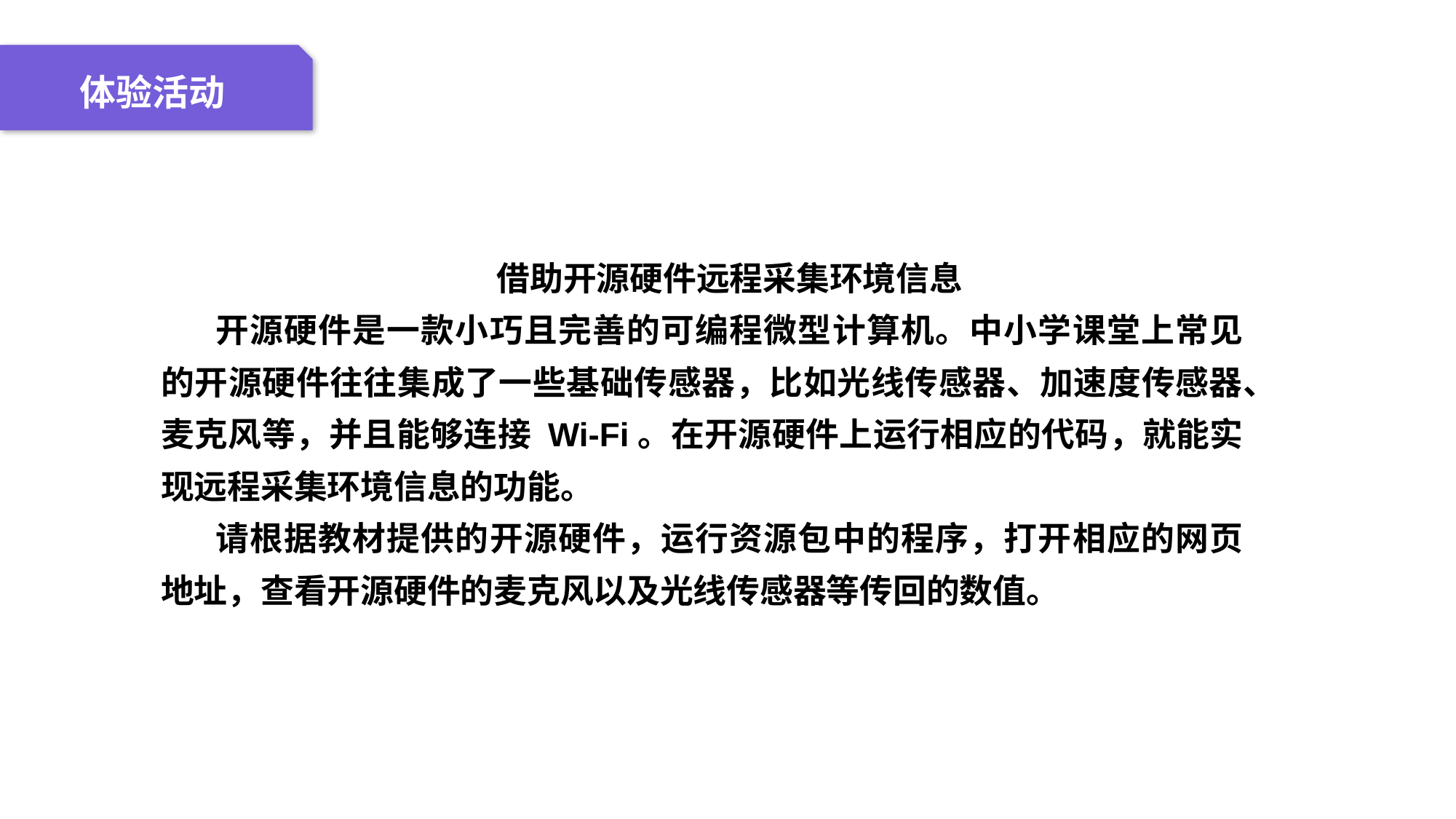

04 名词解释
01 准备过程
02 整体结构
03 重点说明
体验活动
借助开源硬件远程采集环境信息
开源硬件是一款小巧且完善的可编程微型计算机。中小学课堂上常见的开源硬件往往集成了一些基础传感器，比如光线传感器、加速度传感器、麦克风等，并且能够连接 Wi-Fi。在开源硬件上运行相应的代码，就能实现远程采集环境信息的功能。
请根据教材提供的开源硬件，运行资源包中的程序，打开相应的网页地址，查看开源硬件的麦克风以及光线传感器等传回的数值。